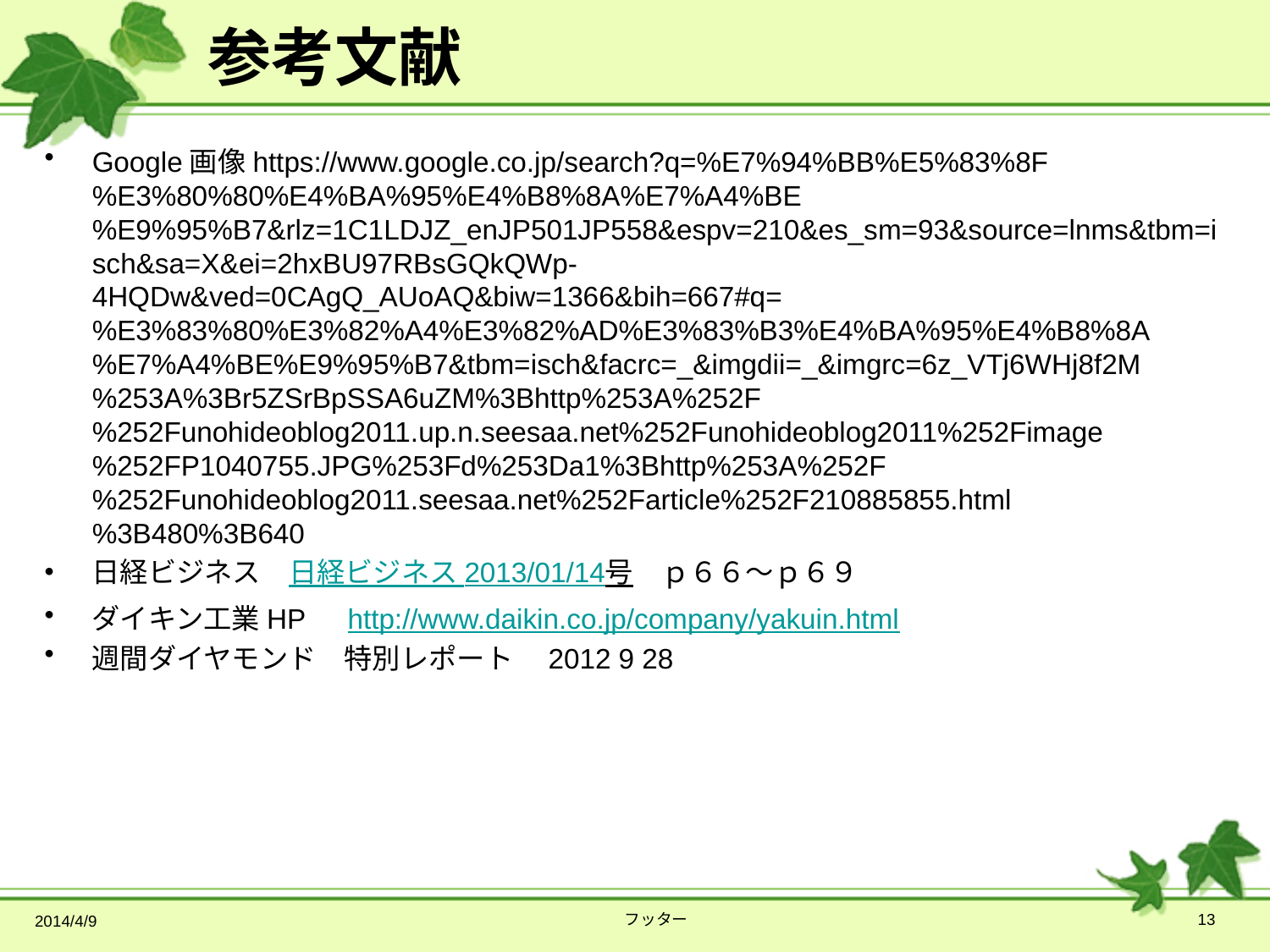

# 参考文献
Google画像https://www.google.co.jp/search?q=%E7%94%BB%E5%83%8F%E3%80%80%E4%BA%95%E4%B8%8A%E7%A4%BE%E9%95%B7&rlz=1C1LDJZ_enJP501JP558&espv=210&es_sm=93&source=lnms&tbm=isch&sa=X&ei=2hxBU97RBsGQkQWp-4HQDw&ved=0CAgQ_AUoAQ&biw=1366&bih=667#q=%E3%83%80%E3%82%A4%E3%82%AD%E3%83%B3%E4%BA%95%E4%B8%8A%E7%A4%BE%E9%95%B7&tbm=isch&facrc=_&imgdii=_&imgrc=6z_VTj6WHj8f2M%253A%3Br5ZSrBpSSA6uZM%3Bhttp%253A%252F%252Funohideoblog2011.up.n.seesaa.net%252Funohideoblog2011%252Fimage%252FP1040755.JPG%253Fd%253Da1%3Bhttp%253A%252F%252Funohideoblog2011.seesaa.net%252Farticle%252F210885855.html%3B480%3B640
日経ビジネス　日経ビジネス 2013/01/14号　ｐ６６～ｐ６９
ダイキン工業HP　http://www.daikin.co.jp/company/yakuin.html
週間ダイヤモンド　特別レポート　2012 9 28

2014/4/9
フッター
13